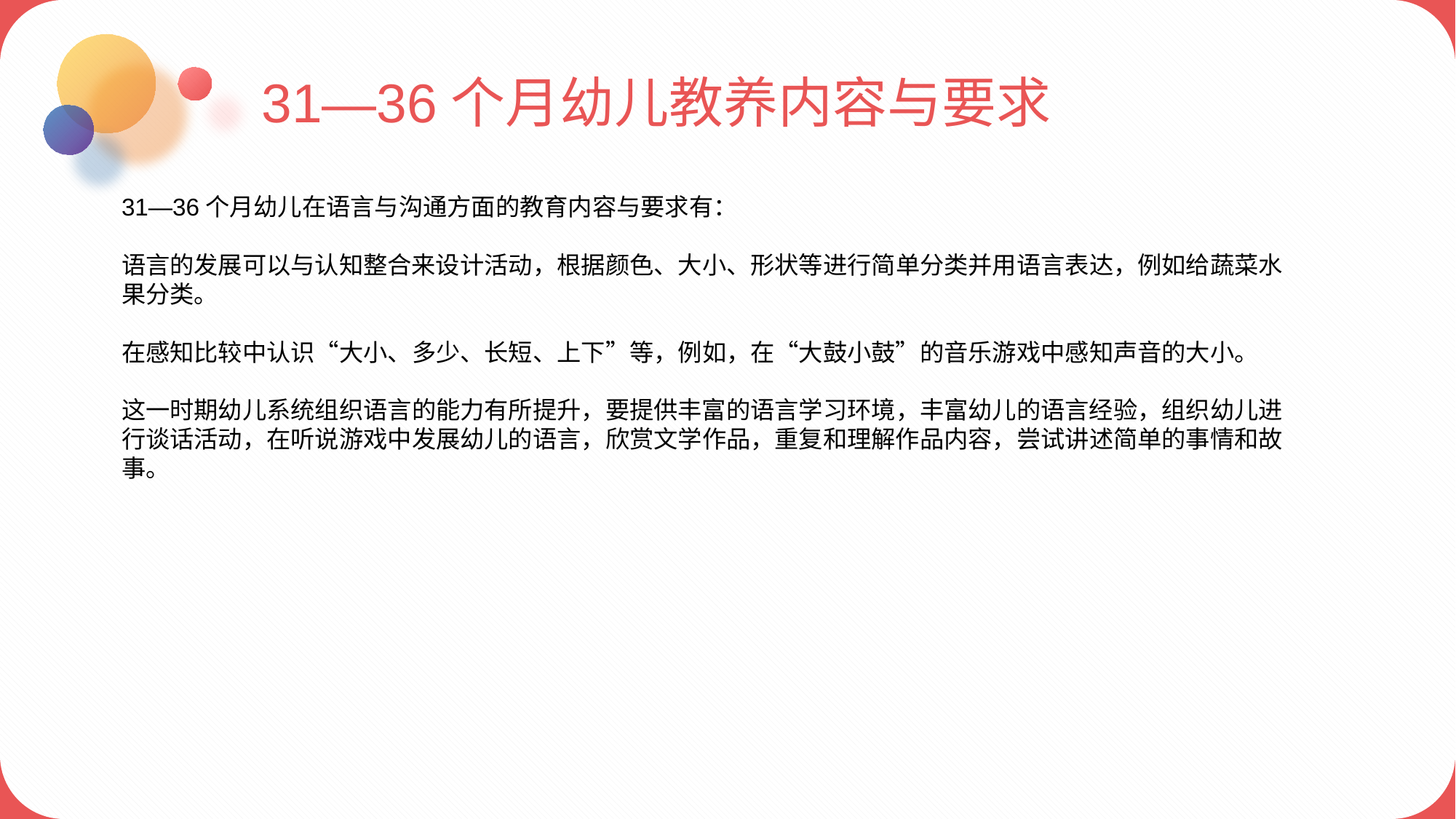

31—36个月幼儿教养内容与要求
31—36个月幼儿在语言与沟通方面的教育内容与要求有：

语言的发展可以与认知整合来设计活动，根据颜色、大小、形状等进行简单分类并用语言表达，例如给蔬菜水果分类。

在感知比较中认识“大小、多少、长短、上下”等，例如，在“大鼓小鼓”的音乐游戏中感知声音的大小。

这一时期幼儿系统组织语言的能力有所提升，要提供丰富的语言学习环境，丰富幼儿的语言经验，组织幼儿进行谈话活动，在听说游戏中发展幼儿的语言，欣赏文学作品，重复和理解作品内容，尝试讲述简单的事情和故事。